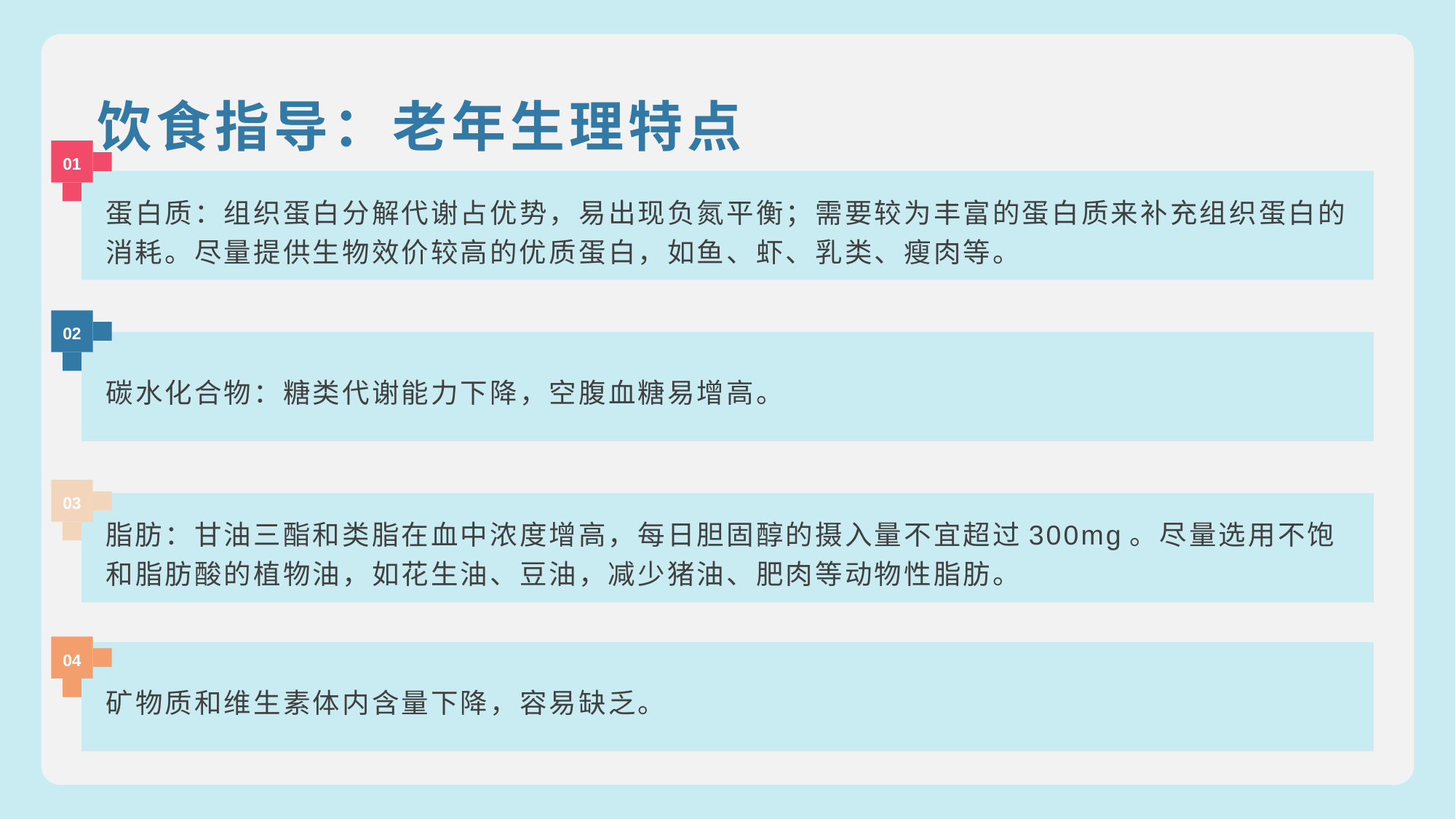

饮食指导：老年生理特点
01

蛋白质：组织蛋白分解代谢占优势，易出现负氮平衡；需要较为丰富的蛋白质来补充组织蛋白的消耗。尽量提供生物效价较高的优质蛋白，如鱼、虾、乳类、瘦肉等。
02

碳水化合物：糖类代谢能力下降，空腹血糖易增高。
03

脂肪：甘油三酯和类脂在血中浓度增高，每日胆固醇的摄入量不宜超过300mg。尽量选用不饱和脂肪酸的植物油，如花生油、豆油，减少猪油、肥肉等动物性脂肪。
04

矿物质和维生素体内含量下降，容易缺乏。